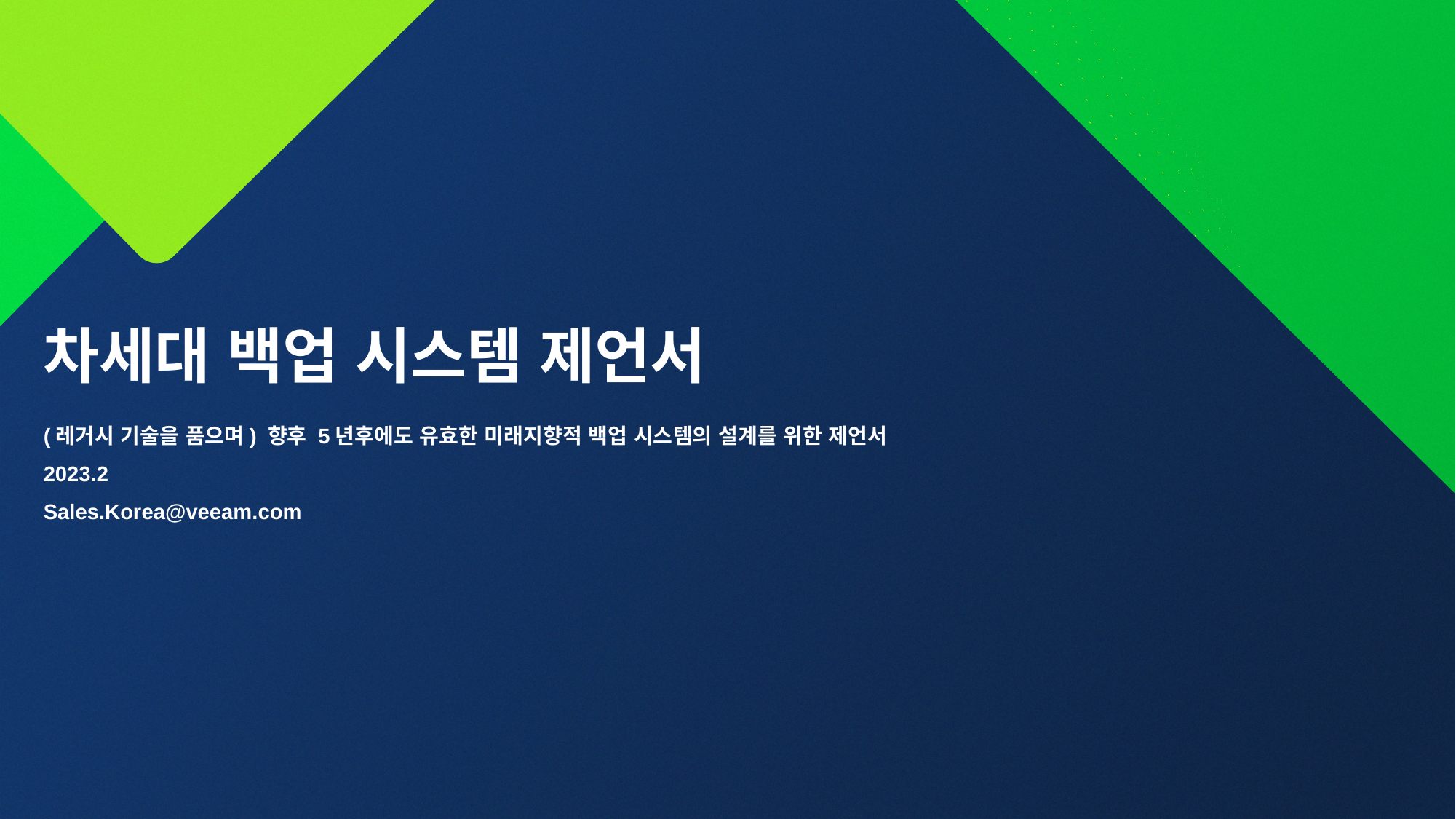

차세대 백업 시스템 제언서
(레거시 기술을 품으며) 향후 5년후에도 유효한 미래지향적 백업 시스템의 설계를 위한 제언서
2023.2
Sales.Korea@veeam.com